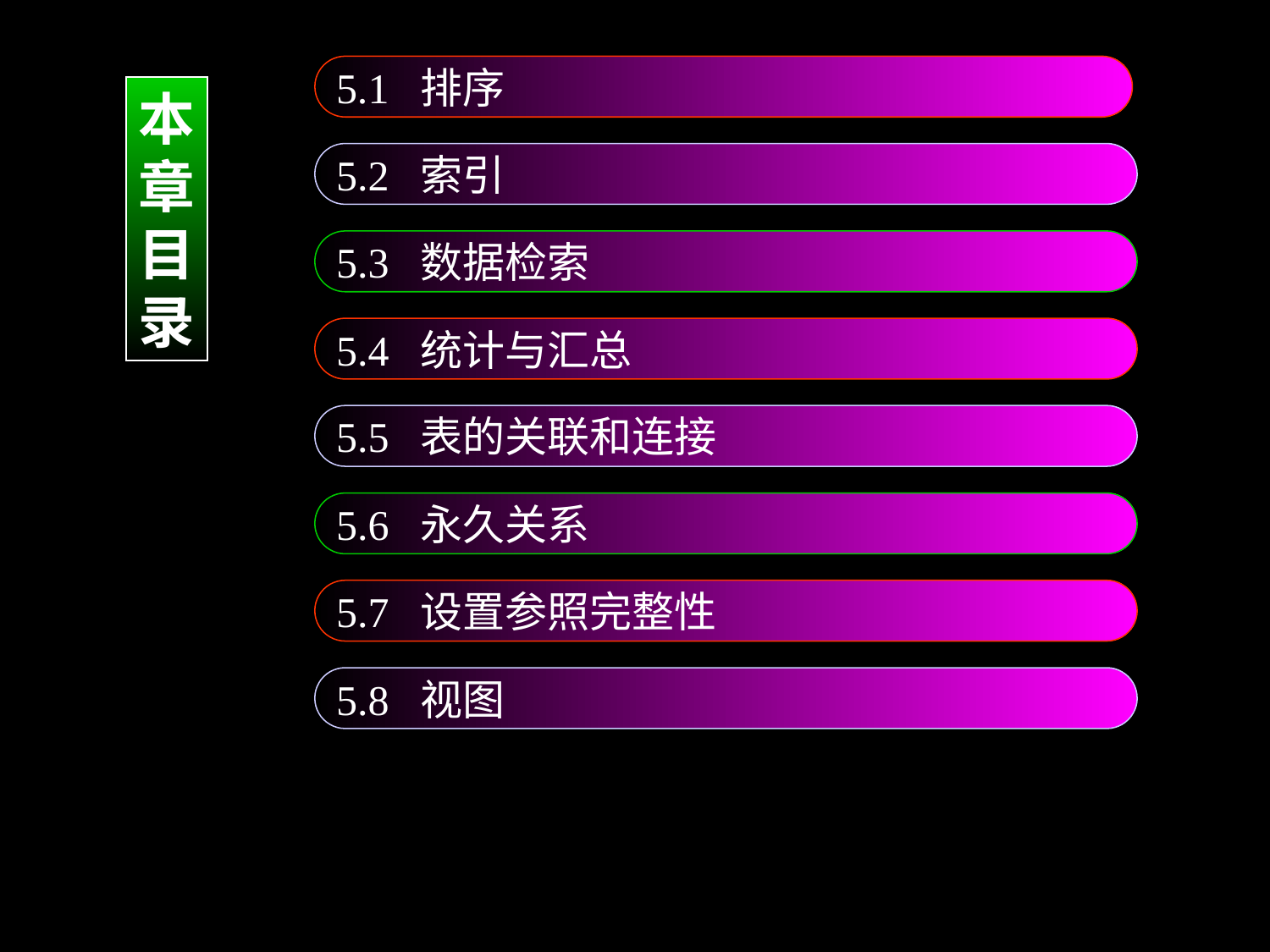

5.1  排序
本
章
目
录
5.2  索引
5.3  数据检索
5.4  统计与汇总
5.5  表的关联和连接
5.6  永久关系
5.7  设置参照完整性
5.8  视图